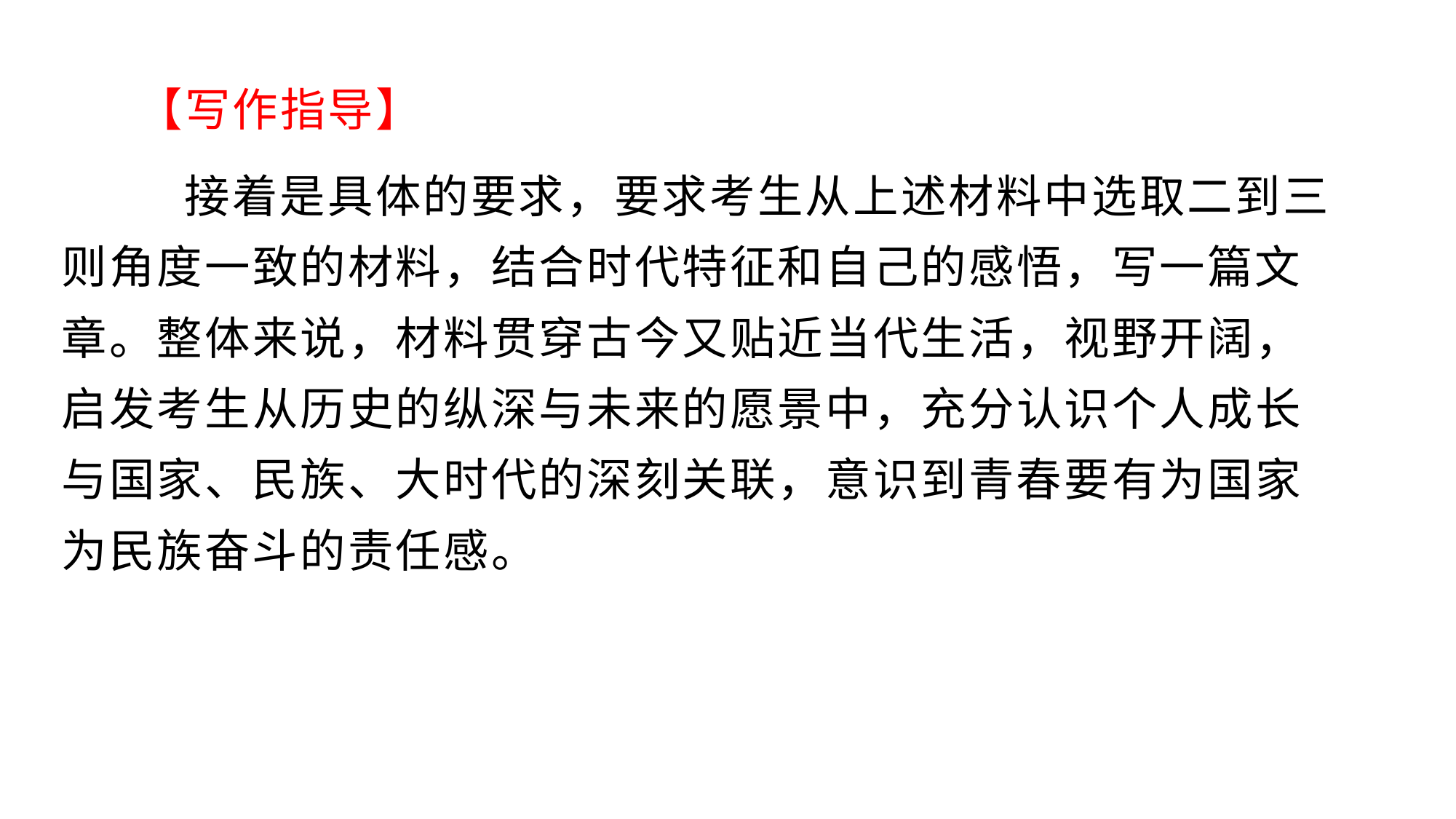

【写作指导】
         接着是具体的要求，要求考生从上述材料中选取二到三则角度一致的材料，结合时代特征和自己的感悟，写一篇文章。整体来说，材料贯穿古今又贴近当代生活，视野开阔，启发考生从历史的纵深与未来的愿景中，充分认识个人成长与国家、民族、大时代的深刻关联，意识到青春要有为国家为民族奋斗的责任感。